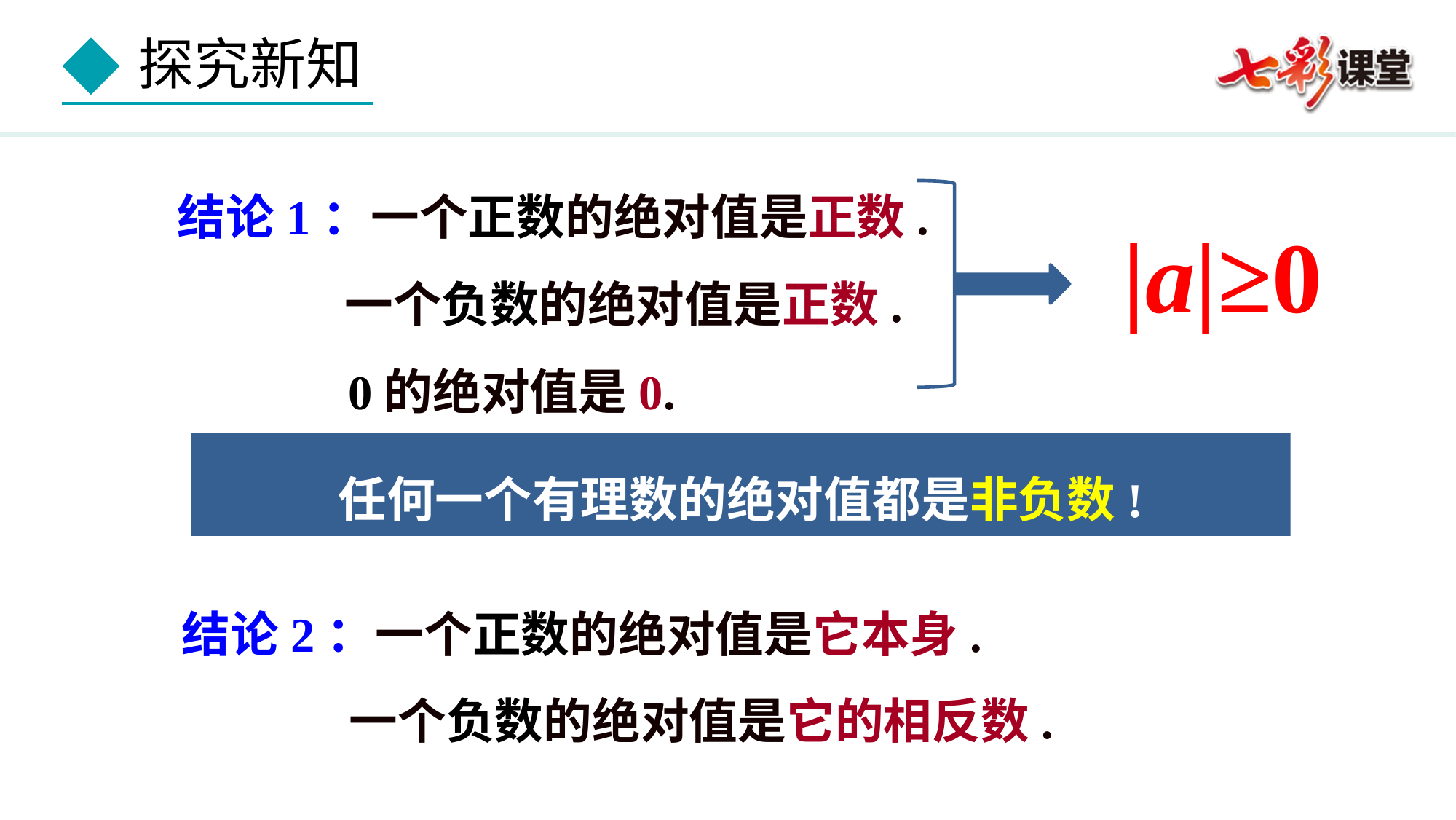

结论1：一个正数的绝对值是正数.
              一个负数的绝对值是正数.
              0的绝对值是0.

|a|≥0

任何一个有理数的绝对值都是非负数!
结论2：一个正数的绝对值是它本身.
              一个负数的绝对值是它的相反数.